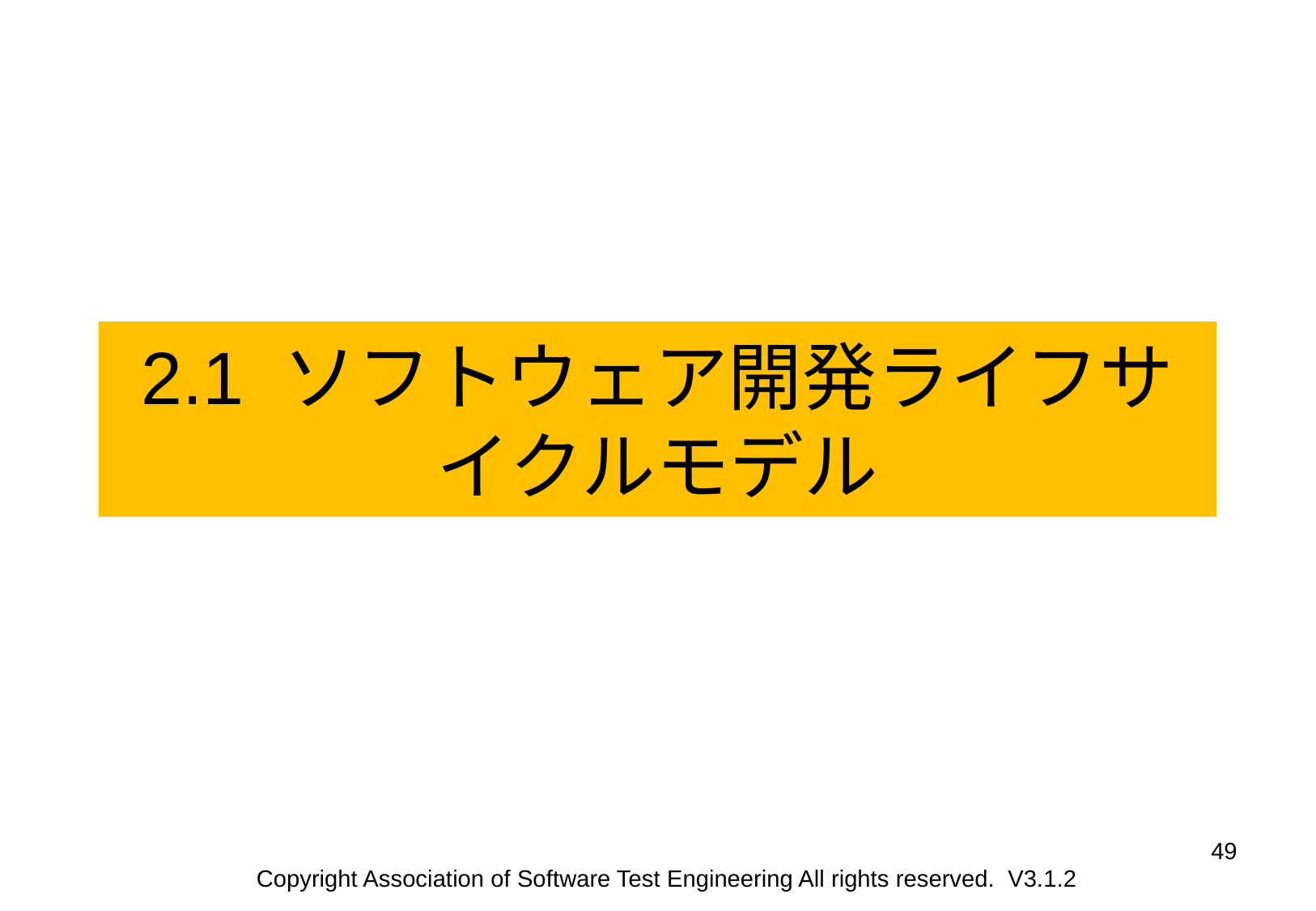

2.1 ソフトウェア開発ライフサイクルモデル
49
Copyright Association of Software Test Engineering All rights reserved.  V3.1.2